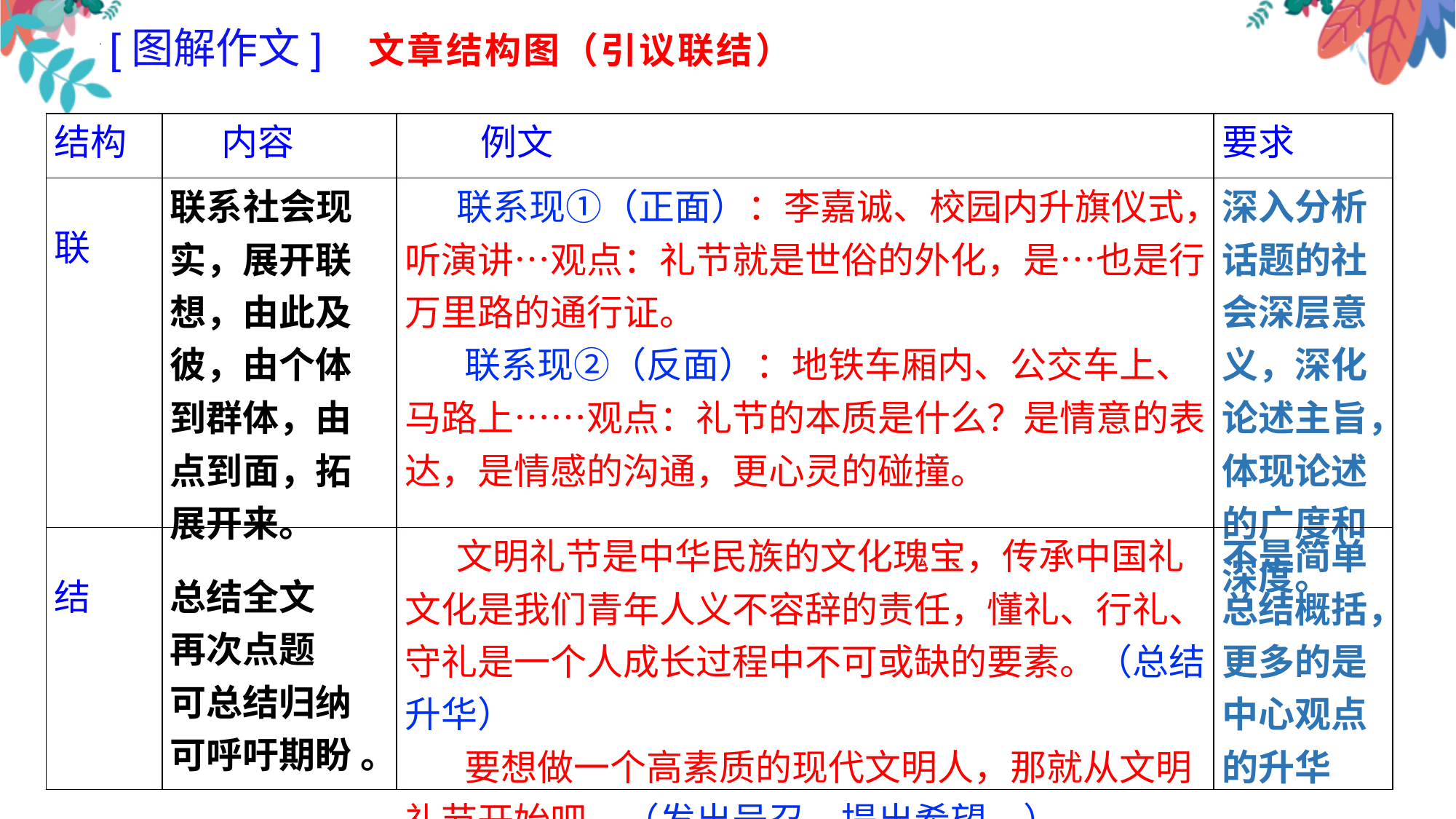

[图解作文]   文章结构图（引议联结）
| 结构 | 内容 | 例文 | 要求 |
| --- | --- | --- | --- |
| 联 | 联系社会现实，展开联想，由此及彼，由个体到群体，由点到面，拓展开来。 | 联系现①（正面）：李嘉诚、校园内升旗仪式，听演讲…观点：礼节就是世俗的外化，是…也是行万里路的通行证。 联系现②（反面）：地铁车厢内、公交车上、马路上……观点：礼节的本质是什么？是情意的表达，是情感的沟通，更心灵的碰撞。 | 深入分析话题的社会深层意义，深化论述主旨，体现论述的广度和深度。 |
| 结 | 总结全文 再次点题 可总结归纳 可呼吁期盼 。 | 文明礼节是中华民族的文化瑰宝，传承中国礼文化是我们青年人义不容辞的责任，懂礼、行礼、守礼是一个人成长过程中不可或缺的要素。（总结升华） 要想做一个高素质的现代文明人，那就从文明礼节开始吧。（发出号召，提出希望。） | 不是简单总结概括，更多的是中心观点的升华 |